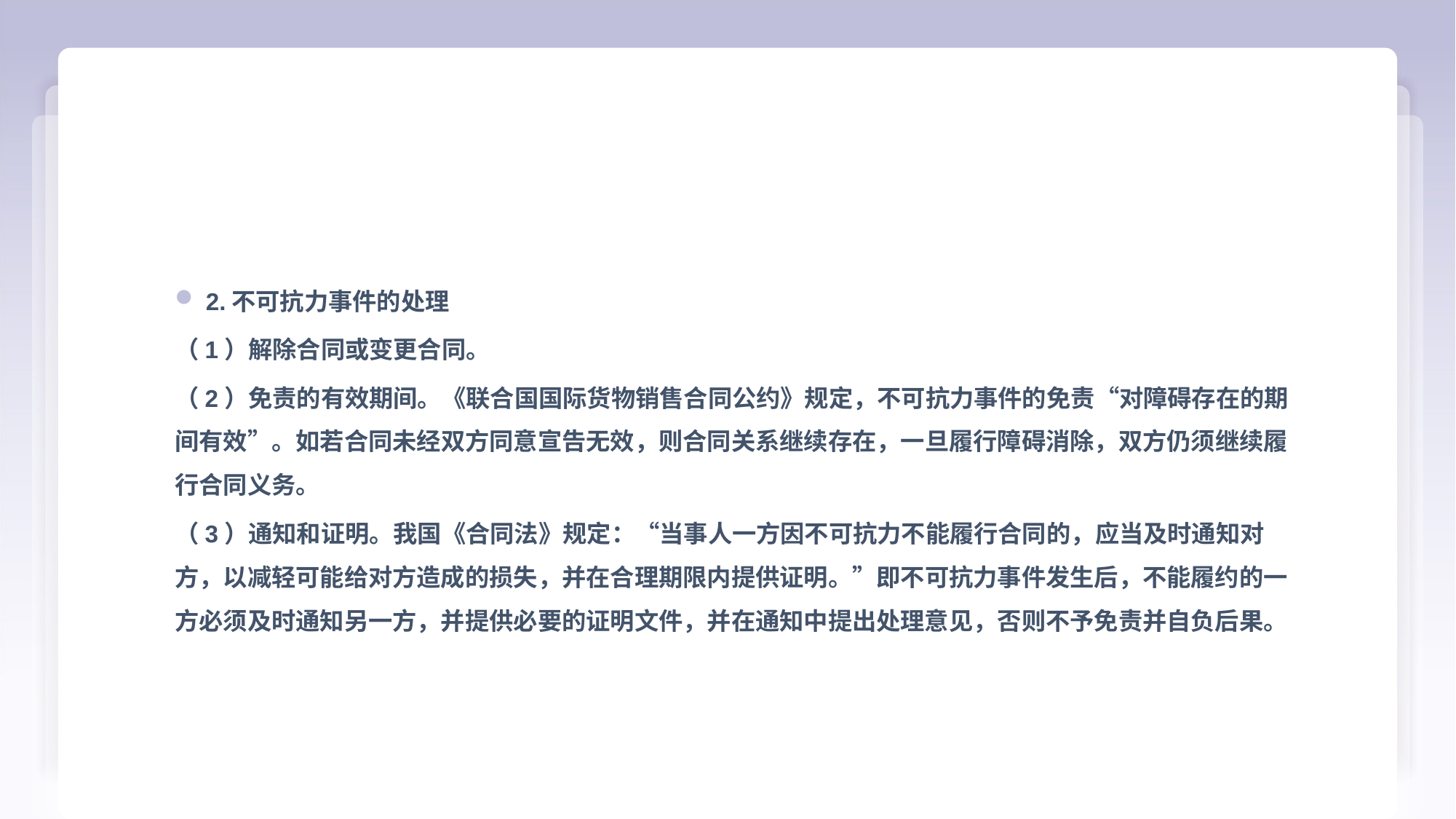

2.不可抗力事件的处理
（1）解除合同或变更合同。
（2）免责的有效期间。《联合国国际货物销售合同公约》规定，不可抗力事件的免责“对障碍存在的期间有效”。如若合同未经双方同意宣告无效，则合同关系继续存在，一旦履行障碍消除，双方仍须继续履行合同义务。
（3）通知和证明。我国《合同法》规定：“当事人一方因不可抗力不能履行合同的，应当及时通知对方，以减轻可能给对方造成的损失，并在合理期限内提供证明。”即不可抗力事件发生后，不能履约的一方必须及时通知另一方，并提供必要的证明文件，并在通知中提出处理意见，否则不予免责并自负后果。